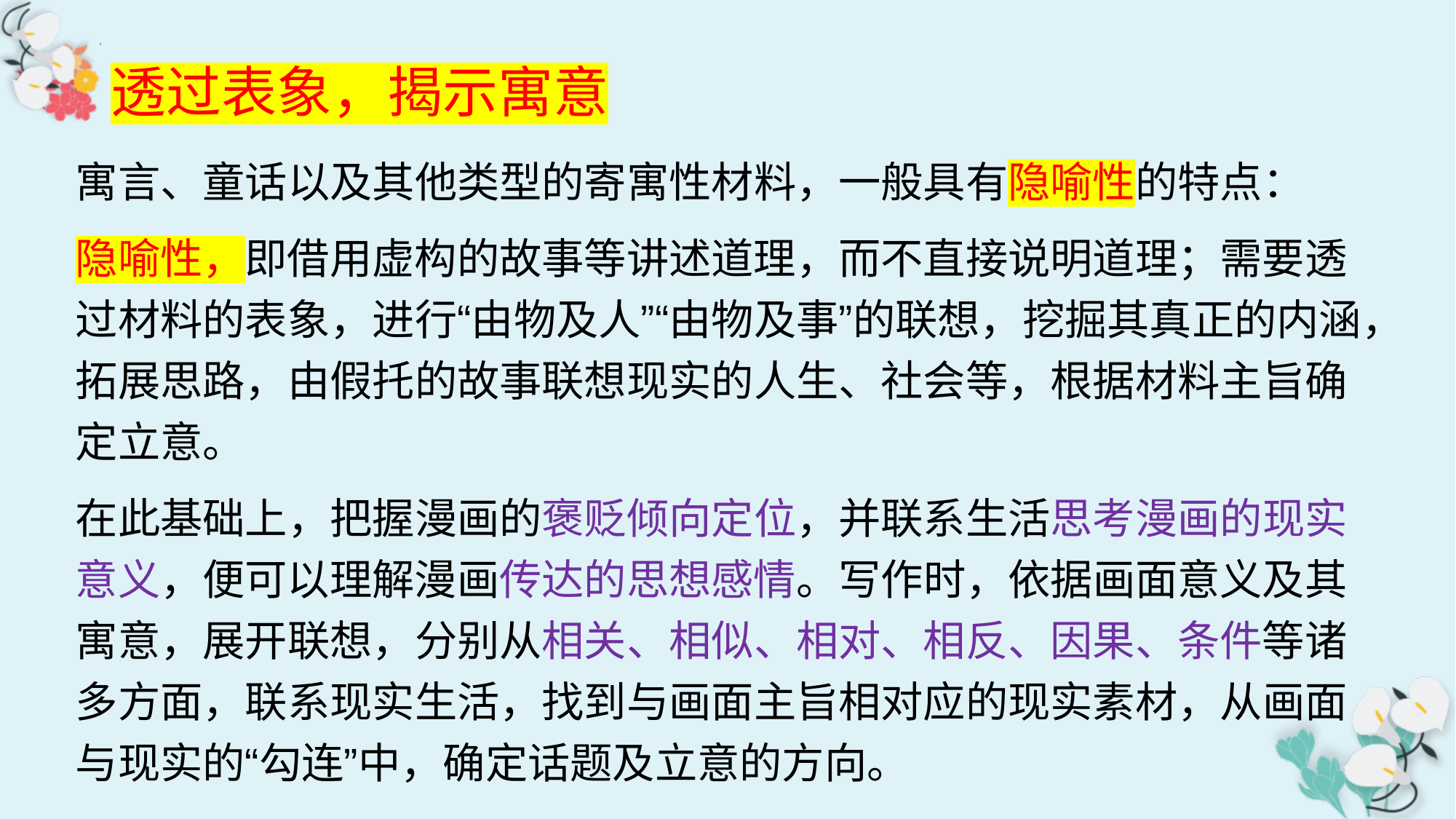

透过表象，揭示寓意
寓言、童话以及其他类型的寄寓性材料，一般具有隐喻性的特点：
隐喻性，即借用虚构的故事等讲述道理，而不直接说明道理；需要透过材料的表象，进行“由物及人”“由物及事”的联想，挖掘其真正的内涵，拓展思路，由假托的故事联想现实的人生、社会等，根据材料主旨确定立意。
在此基础上，把握漫画的褒贬倾向定位，并联系生活思考漫画的现实意义，便可以理解漫画传达的思想感情。写作时，依据画面意义及其寓意，展开联想，分别从相关、相似、相对、相反、因果、条件等诸多方面，联系现实生活，找到与画面主旨相对应的现实素材，从画面与现实的“勾连”中，确定话题及立意的方向。